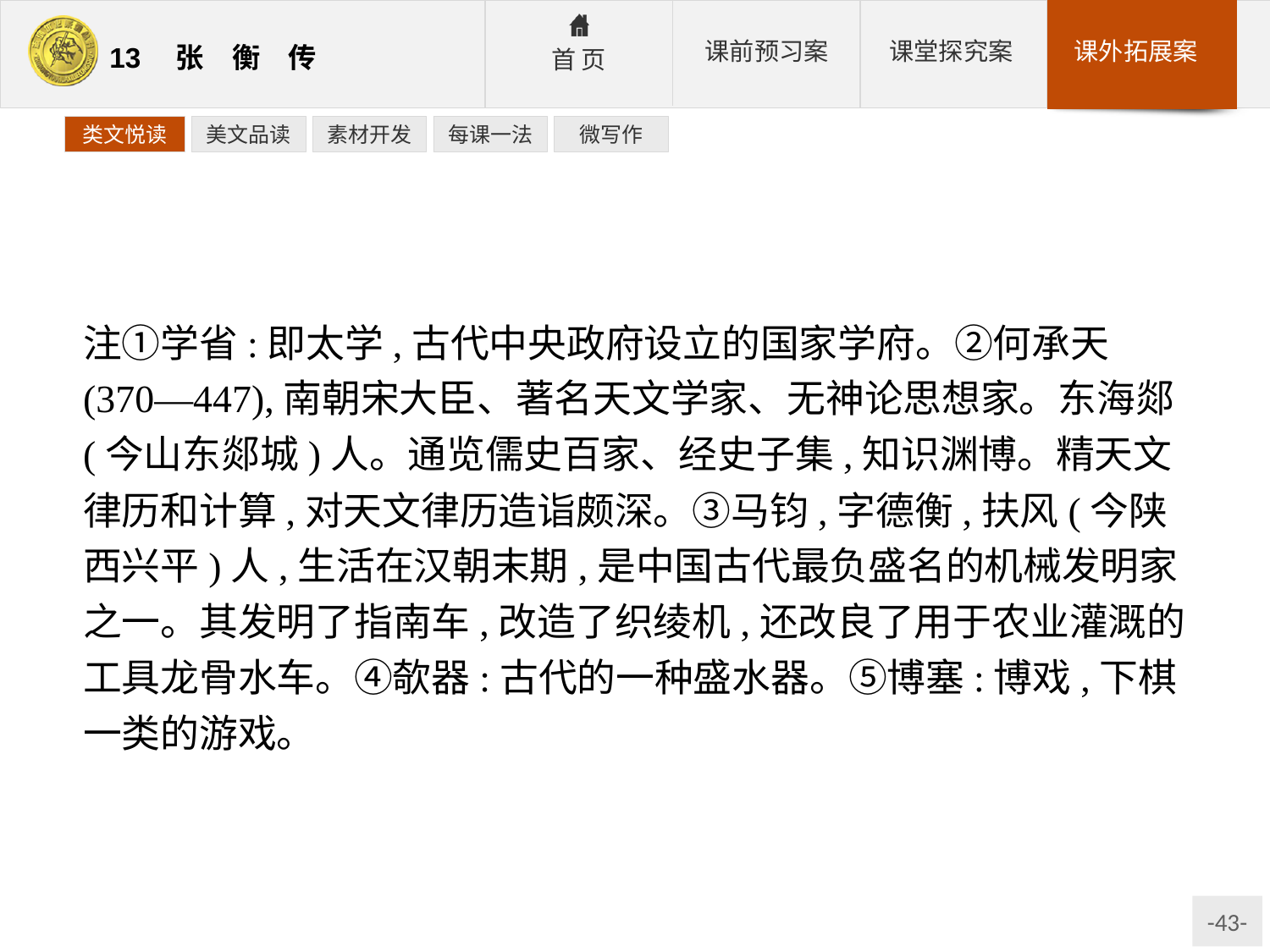

类文悦读
美文品读
素材开发
每课一法
微写作
注①学省:即太学,古代中央政府设立的国家学府。②何承天(370—447),南朝宋大臣、著名天文学家、无神论思想家。东海郯(今山东郯城)人。通览儒史百家、经史子集,知识渊博。精天文律历和计算,对天文律历造诣颇深。③马钧,字德衡,扶风(今陕西兴平)人,生活在汉朝末期,是中国古代最负盛名的机械发明家之一。其发明了指南车,改造了织绫机,还改良了用于农业灌溉的工具龙骨水车。④欹器:古代的一种盛水器。⑤博塞:博戏,下棋一类的游戏。